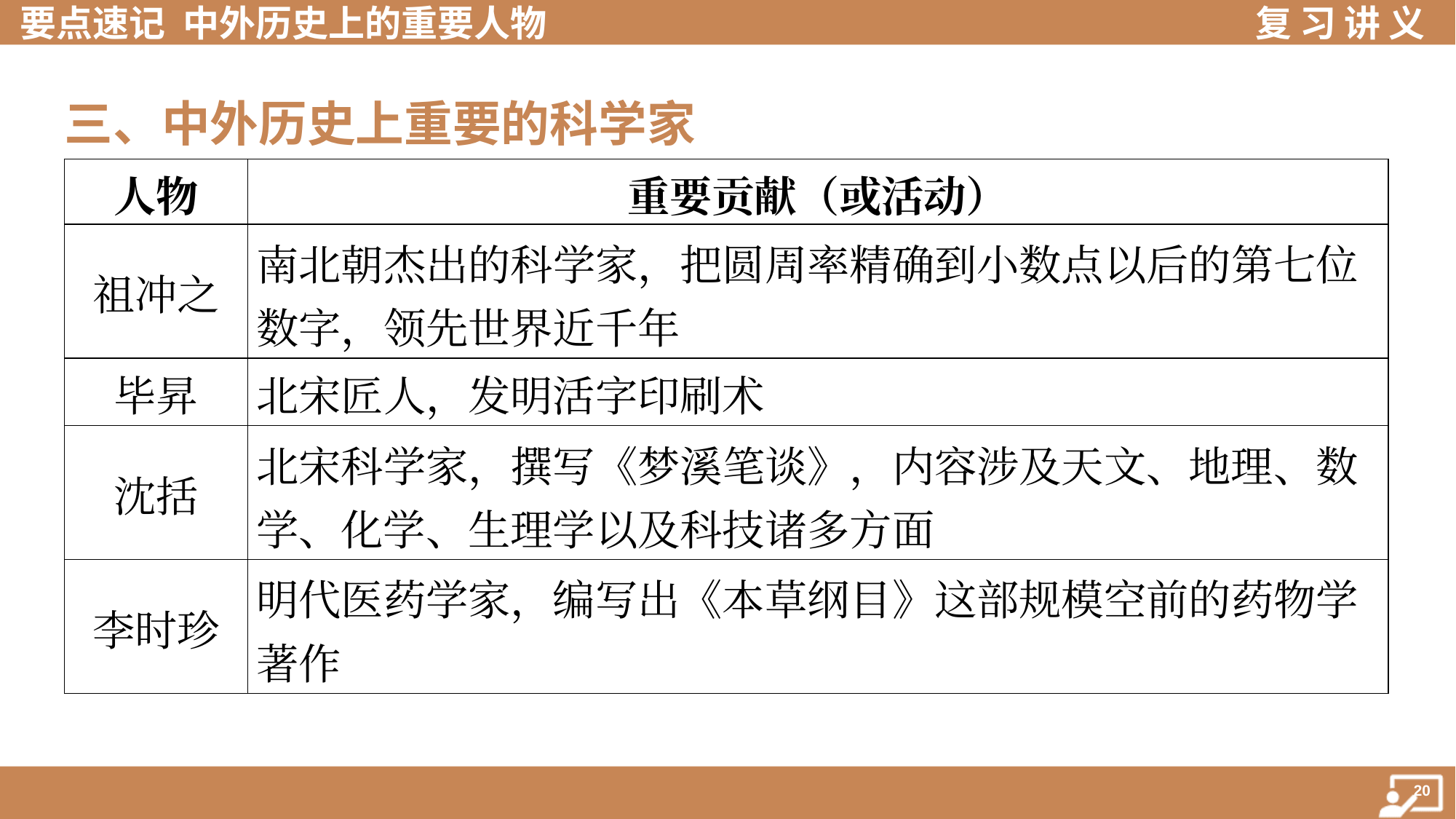

三、中外历史上重要的科学家
| 人物 | 重要贡献（或活动） |
| --- | --- |
| 祖冲之 | 南北朝杰出的科学家，把圆周率精确到小数点以后的第七位 数字，领先世界近千年 |
| 毕昇 | 北宋匠人，发明活字印刷术 |
| 沈括 | 北宋科学家，撰写《梦溪笔谈》，内容涉及天文、地理、数 学、化学、生理学以及科技诸多方面 |
| 李时珍 | 明代医药学家，编写出《本草纲目》这部规模空前的药物学 著作 |